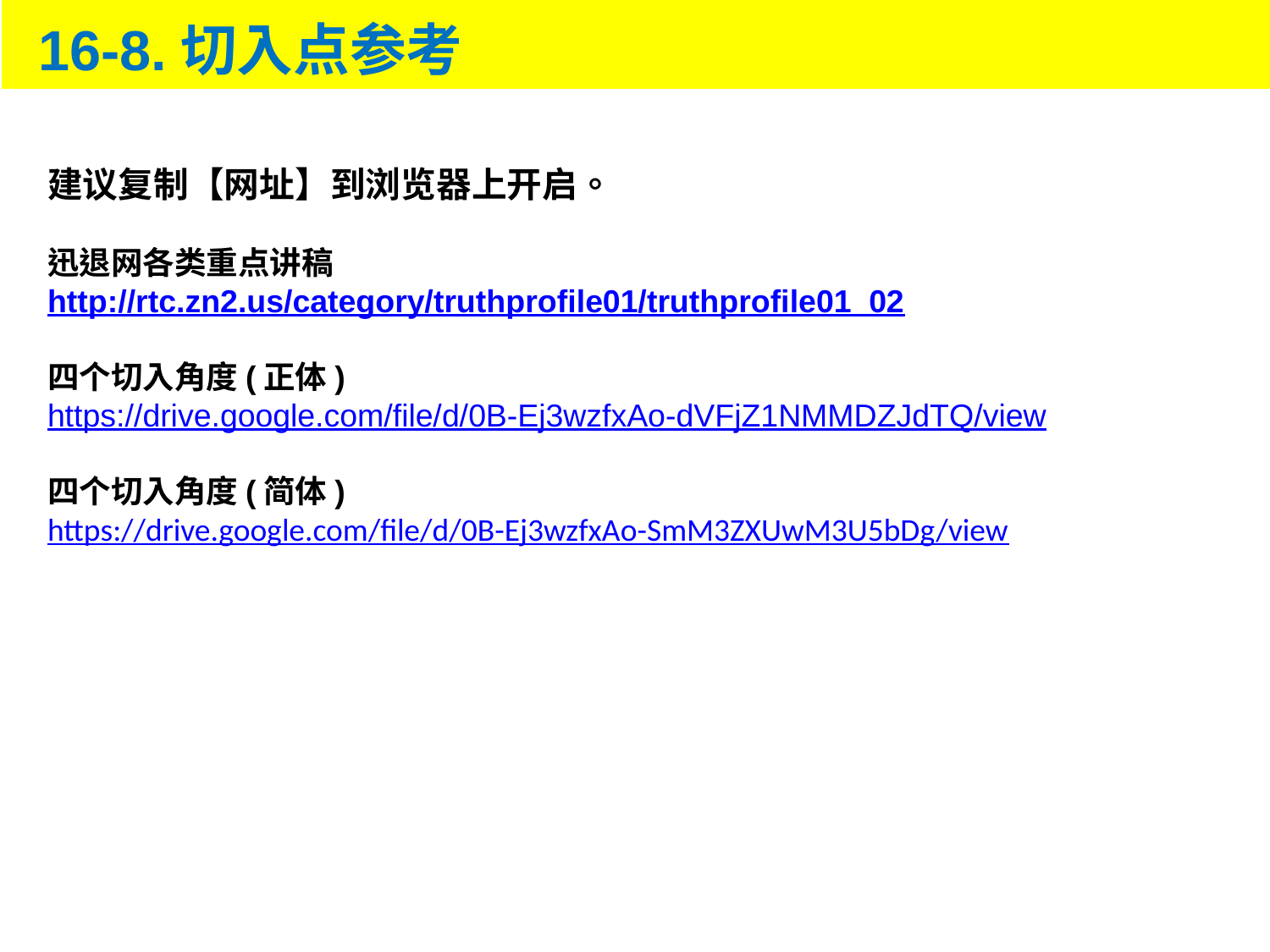

16-8.切入点参考
建议复制【网址】到浏览器上开启。

迅退网各类重点讲稿
http://rtc.zn2.us/category/truthprofile01/truthprofile01_02

四个切入角度(正体)
https://drive.google.com/file/d/0B-Ej3wzfxAo-dVFjZ1NMMDZJdTQ/view
四个切入角度(简体)
https://drive.google.com/file/d/0B-Ej3wzfxAo-SmM3ZXUwM3U5bDg/view